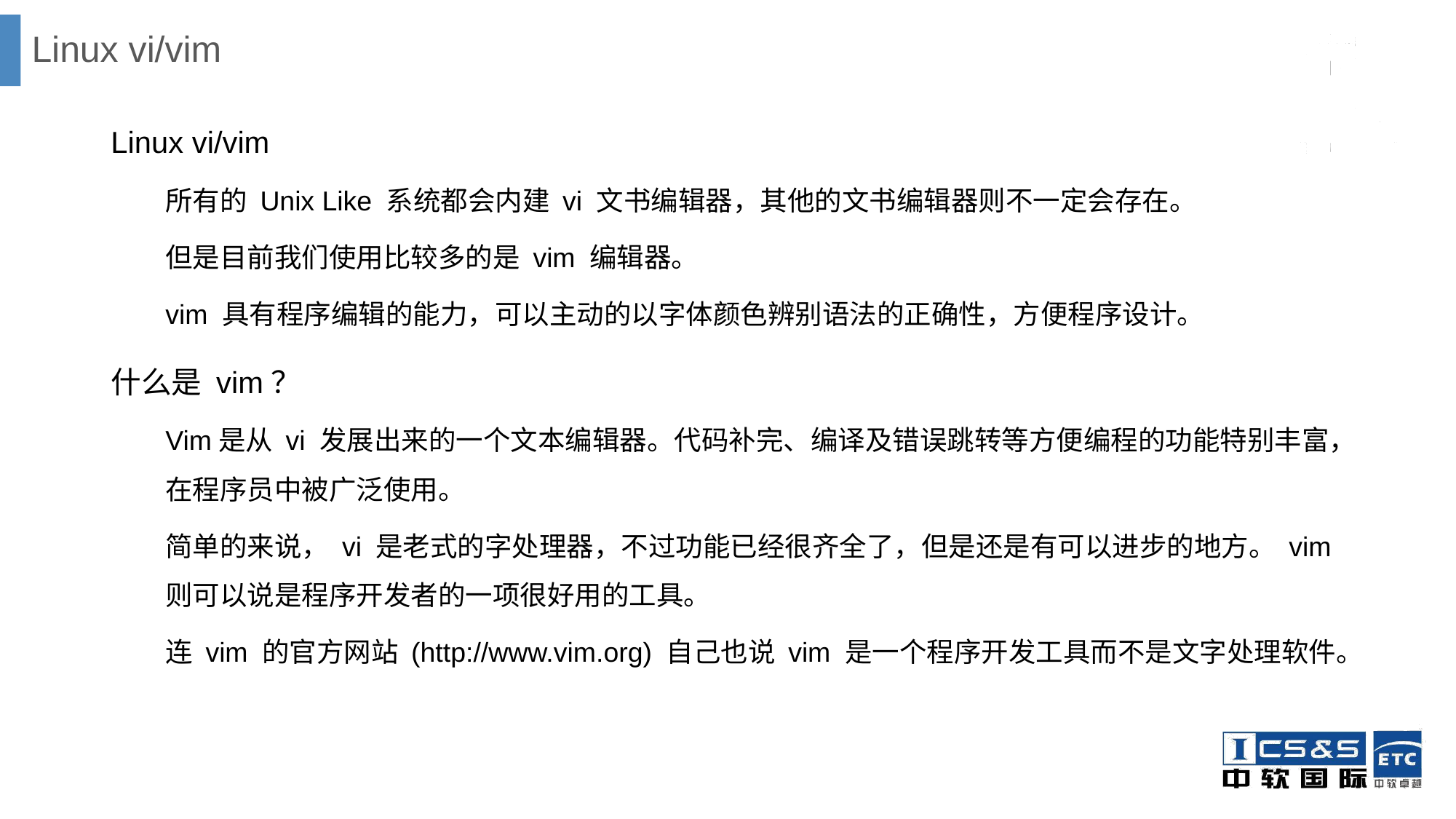

# Linux vi/vim
Linux vi/vim
所有的 Unix Like 系统都会内建 vi 文书编辑器，其他的文书编辑器则不一定会存在。
但是目前我们使用比较多的是 vim 编辑器。
vim 具有程序编辑的能力，可以主动的以字体颜色辨别语法的正确性，方便程序设计。
什么是 vim？
Vim是从 vi 发展出来的一个文本编辑器。代码补完、编译及错误跳转等方便编程的功能特别丰富，在程序员中被广泛使用。
简单的来说， vi 是老式的字处理器，不过功能已经很齐全了，但是还是有可以进步的地方。 vim 则可以说是程序开发者的一项很好用的工具。
连 vim 的官方网站 (http://www.vim.org) 自己也说 vim 是一个程序开发工具而不是文字处理软件。